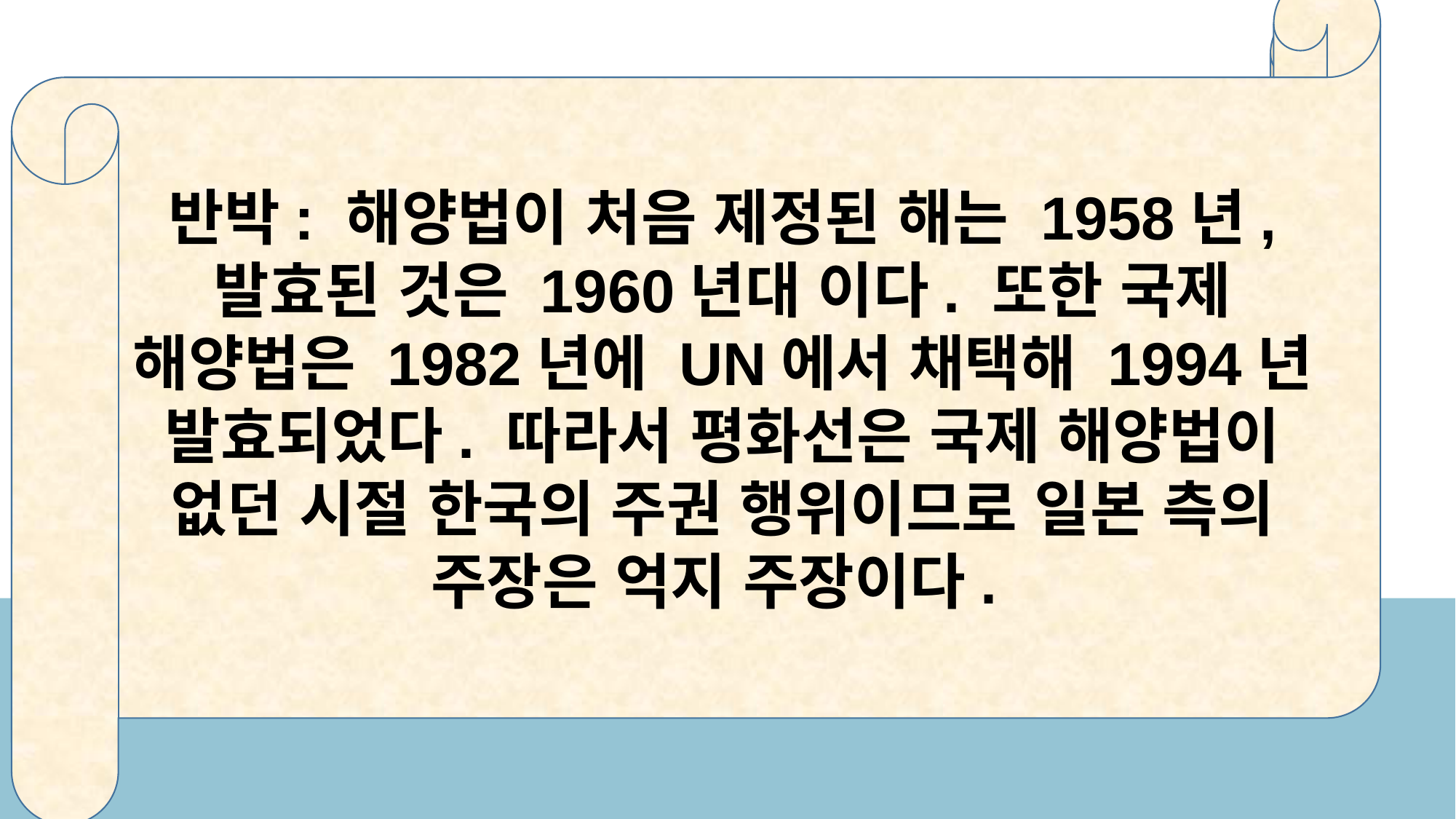

반박: 해양법이 처음 제정된 해는 1958년, 발효된 것은 1960년대 이다. 또한 국제 해양법은 1982년에 UN에서 채택해 1994년 발효되었다. 따라서 평화선은 국제 해양법이 없던 시절 한국의 주권 행위이므로 일본 측의 주장은 억지 주장이다.
일본: 평화선은 해양법에 어긋나는 불법이다.